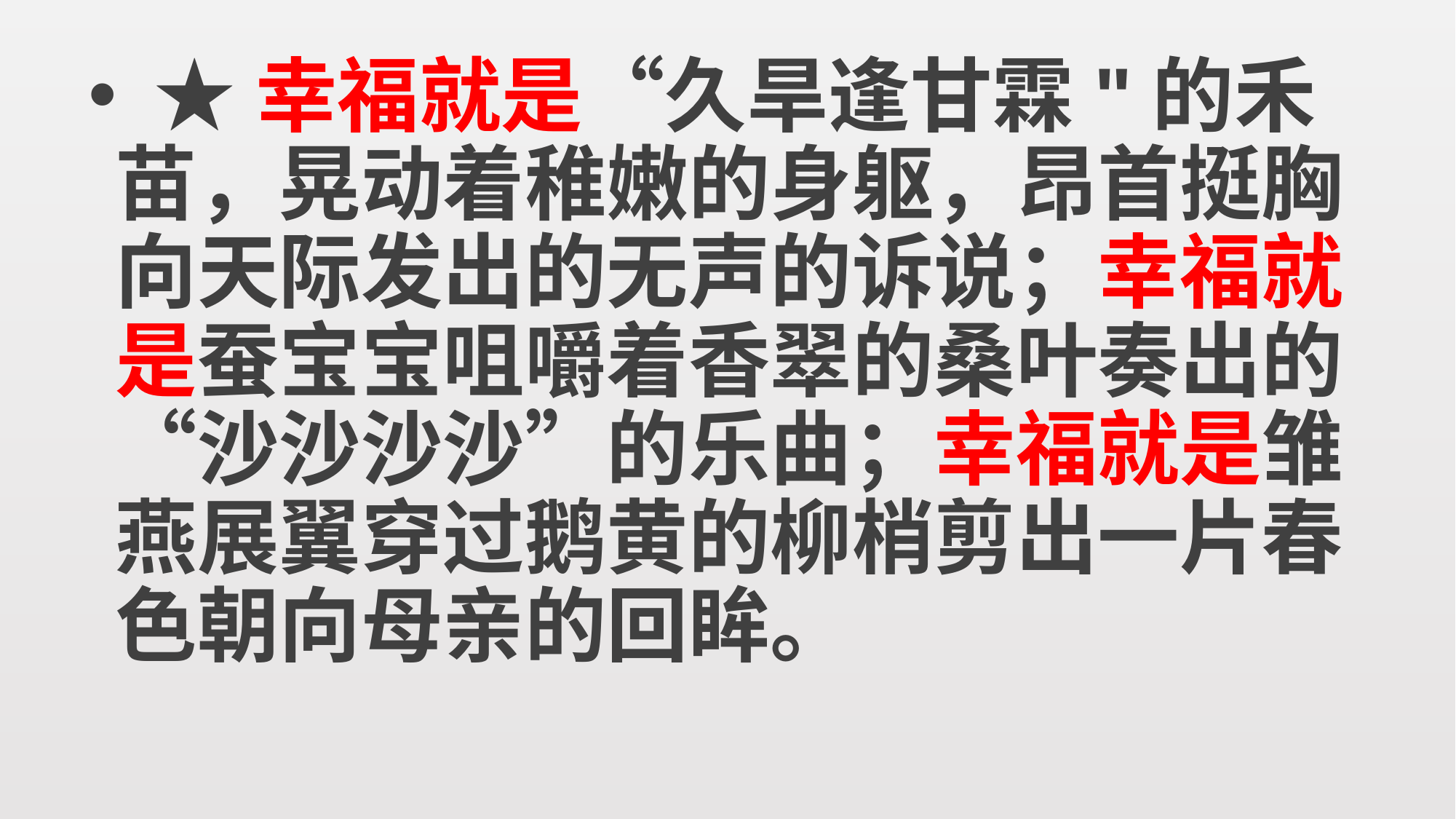

★幸福就是“久旱逢甘霖"的禾苗，晃动着稚嫩的身躯，昂首挺胸向天际发出的无声的诉说；幸福就是蚕宝宝咀嚼着香翠的桑叶奏出的“沙沙沙沙”的乐曲；幸福就是雏燕展翼穿过鹅黄的柳梢剪出一片春色朝向母亲的回眸。